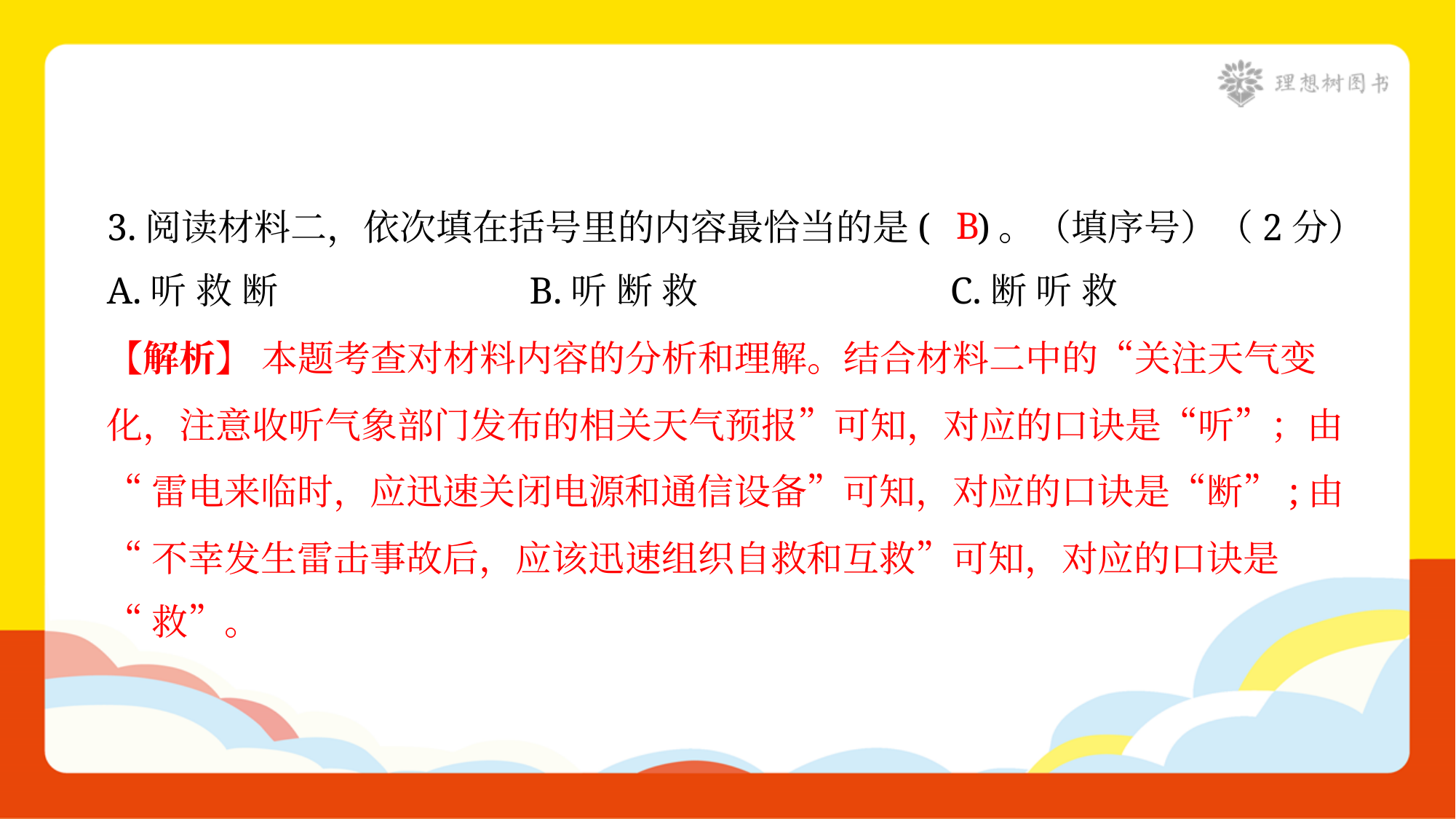

B
3.阅读材料二，依次填在括号里的内容最恰当的是(     )。（填序号）（2分）
A.听 救 断	B.听 断 救	C.断 听 救
【解析】 本题考查对材料内容的分析和理解。结合材料二中的“关注天气变
化，注意收听气象部门发布的相关天气预报”可知，对应的口诀是“听”；由
“雷电来临时，应迅速关闭电源和通信设备”可知，对应的口诀是“断”;由
“不幸发生雷击事故后，应该迅速组织自救和互救”可知，对应的口诀是
“救”。